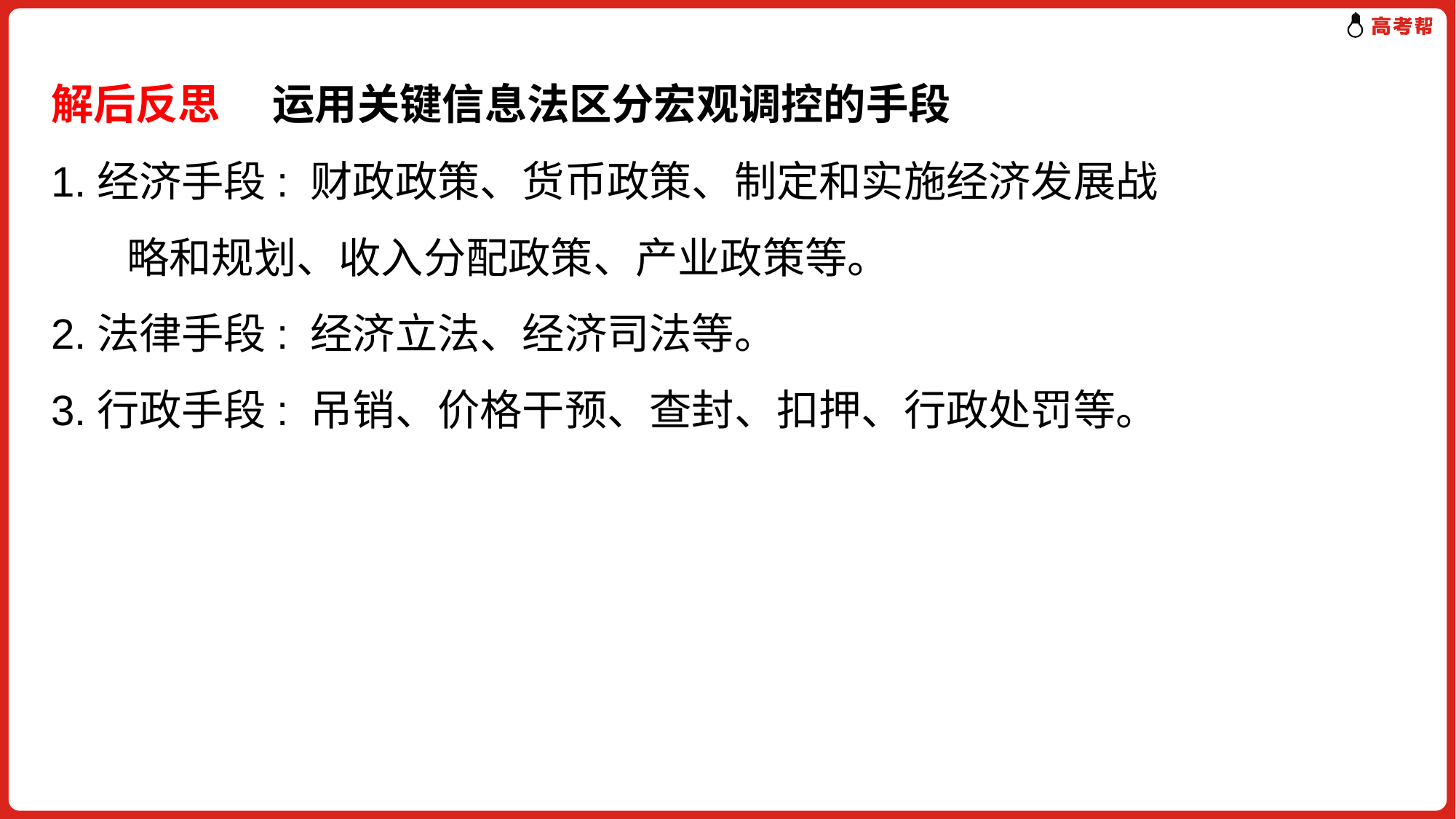

# 解后反思　 运用关键信息法区分宏观调控的手段 1.经济手段: 财政政策、货币政策、制定和实施经济发展战         略和规划、收入分配政策、产业政策等。 2.法律手段: 经济立法、经济司法等。 3.行政手段: 吊销、价格干预、查封、扣押、行政处罚等。